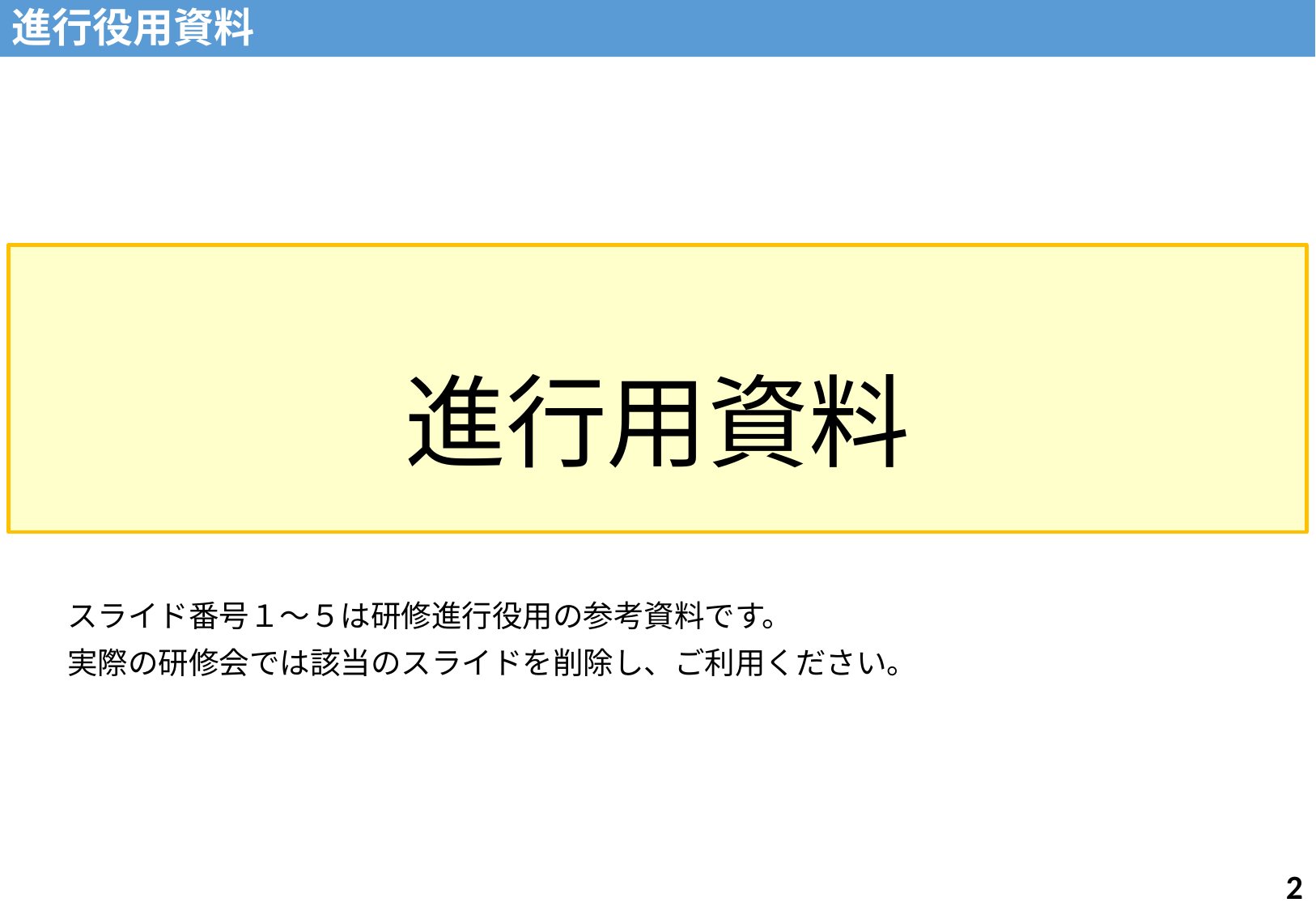

進行役用資料

進行用資料
スライド番号１～５は研修進行役用の参考資料です。
実際の研修会では該当のスライドを削除し、ご利用ください。
2